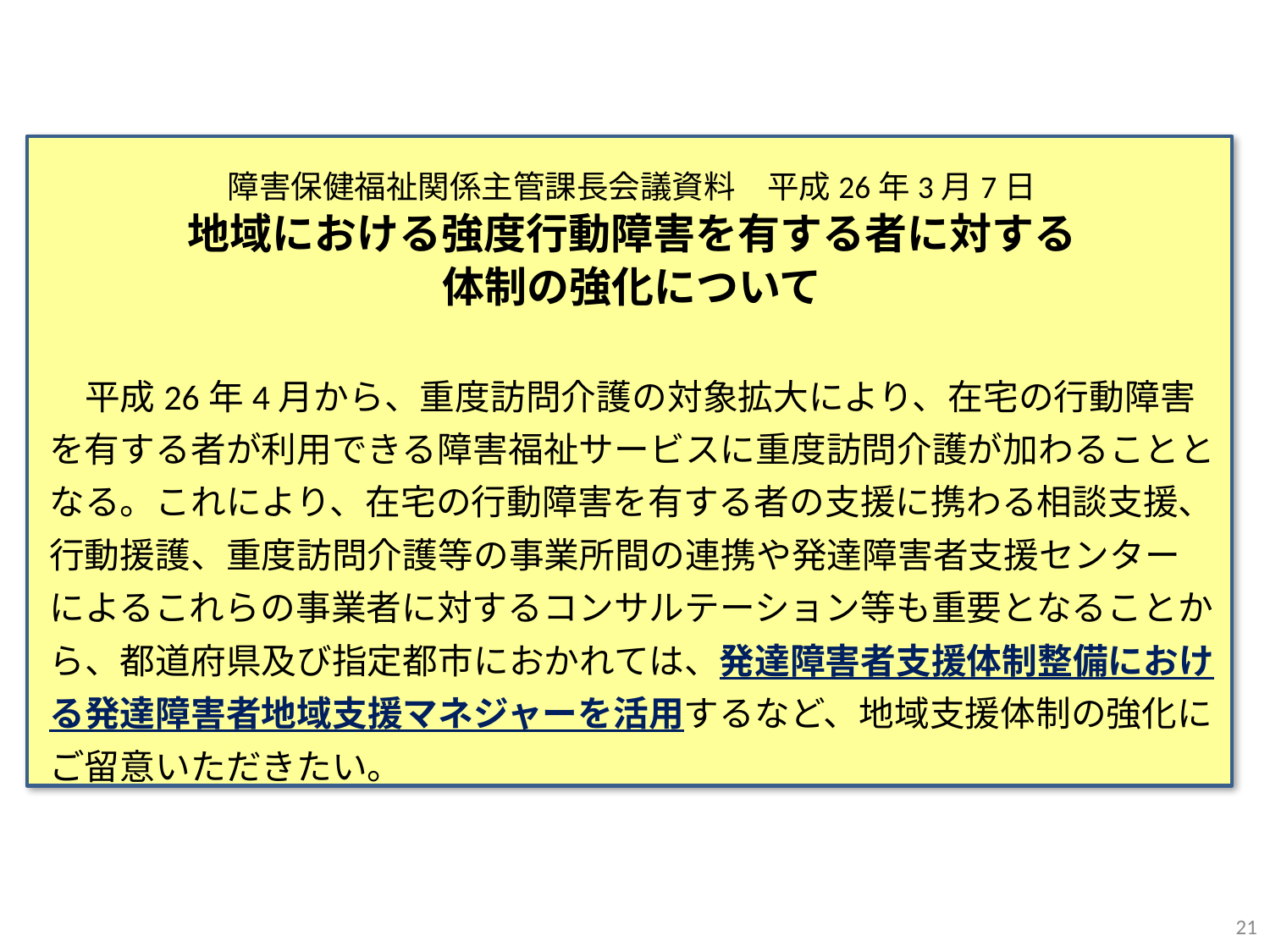

障害保健福祉関係主管課長会議資料　平成26年3月7日
地域における強度行動障害を有する者に対する
体制の強化について

　平成26年4月から、重度訪問介護の対象拡大により、在宅の行動障害を有する者が利用できる障害福祉サービスに重度訪問介護が加わることとなる。これにより、在宅の行動障害を有する者の支援に携わる相談支援、行動援護、重度訪問介護等の事業所間の連携や発達障害者支援センターによるこれらの事業者に対するコンサルテーション等も重要となることから、都道府県及び指定都市におかれては、発達障害者支援体制整備における発達障害者地域支援マネジャーを活用するなど、地域支援体制の強化にご留意いただきたい。
21